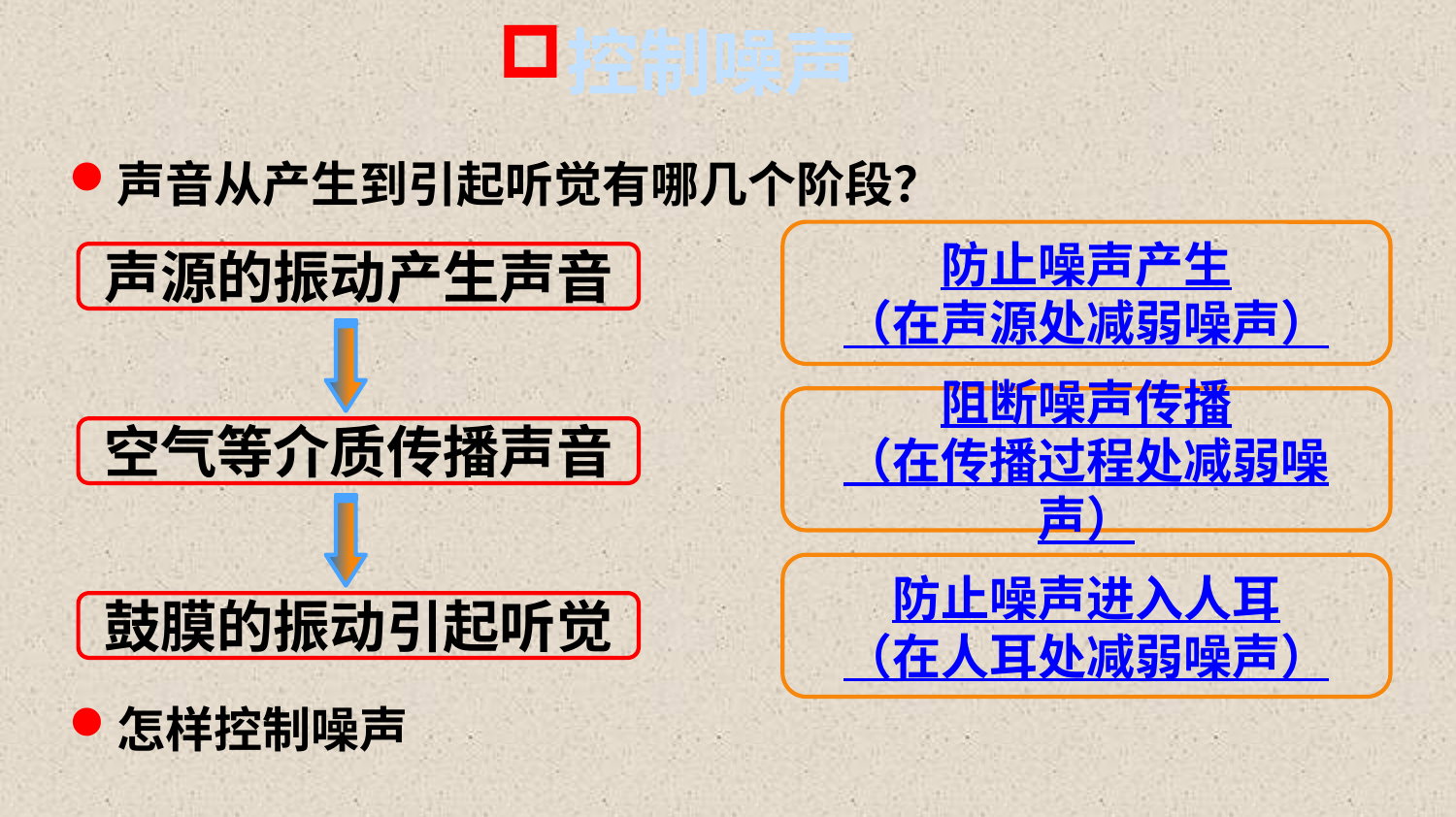

控制噪声
声音从产生到引起听觉有哪几个阶段？
防止噪声产生
（在声源处减弱噪声）
声源的振动产生声音

阻断噪声传播
（在传播过程处减弱噪声）
空气等介质传播声音

防止噪声进入人耳
（在人耳处减弱噪声）
鼓膜的振动引起听觉
怎样控制噪声